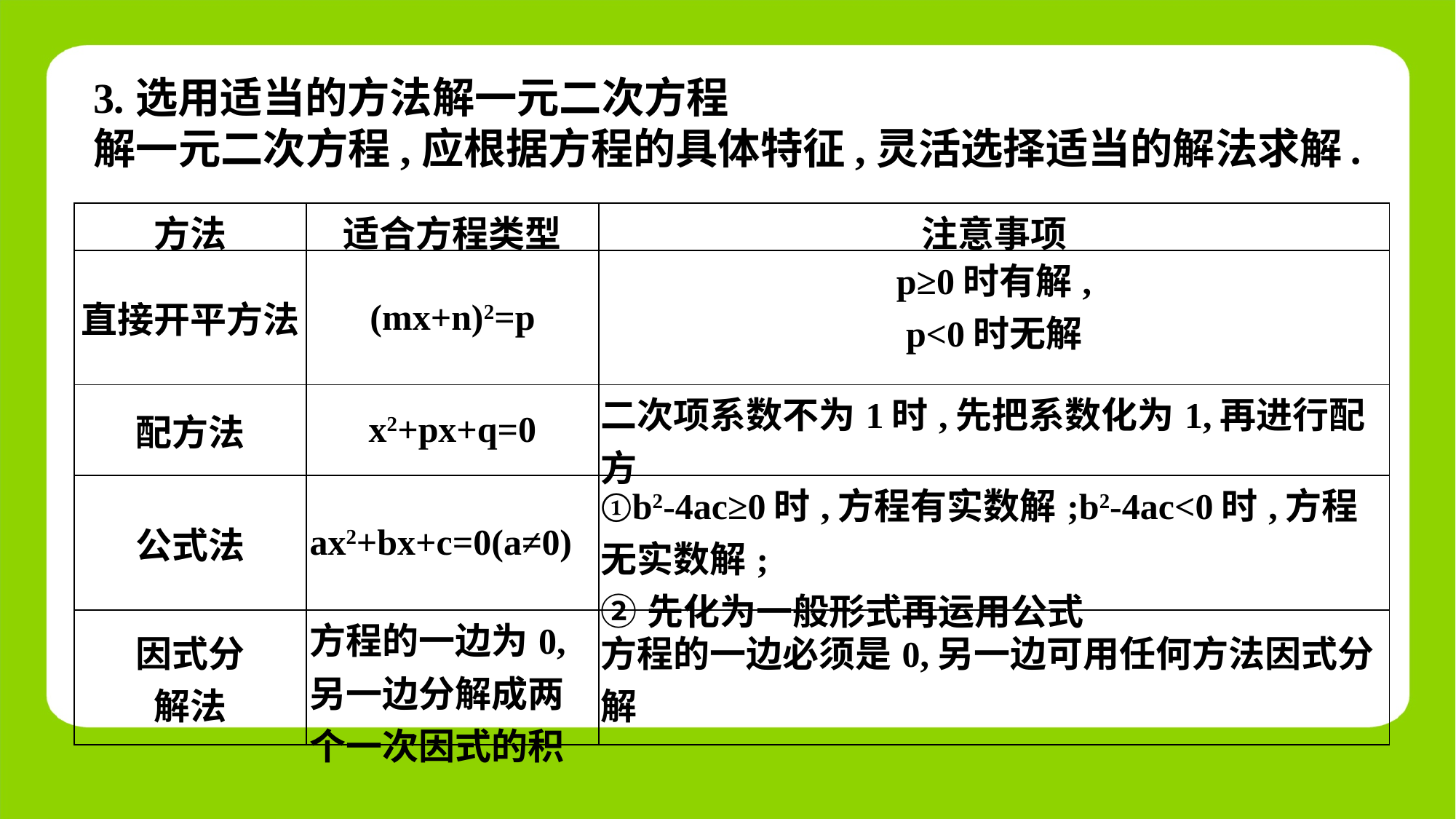

3.选用适当的方法解一元二次方程
解一元二次方程,应根据方程的具体特征,灵活选择适当的解法求解.
| 方法 | 适合方程类型 | 注意事项 |
| --- | --- | --- |
| 直接开平方法 | (mx+n)2=p | p≥0时有解, p<0时无解 |
| 配方法 | x2+px+q=0 | 二次项系数不为1时,先把系数化为1,再进行配方 |
| 公式法 | ax2+bx+c=0(a≠0) | ①b2-4ac≥0时,方程有实数解;b2-4ac<0时,方程无实数解; ②先化为一般形式再运用公式 |
| 因式分 解法 | 方程的一边为0,另一边分解成两个一次因式的积 | 方程的一边必须是0,另一边可用任何方法因式分解 |